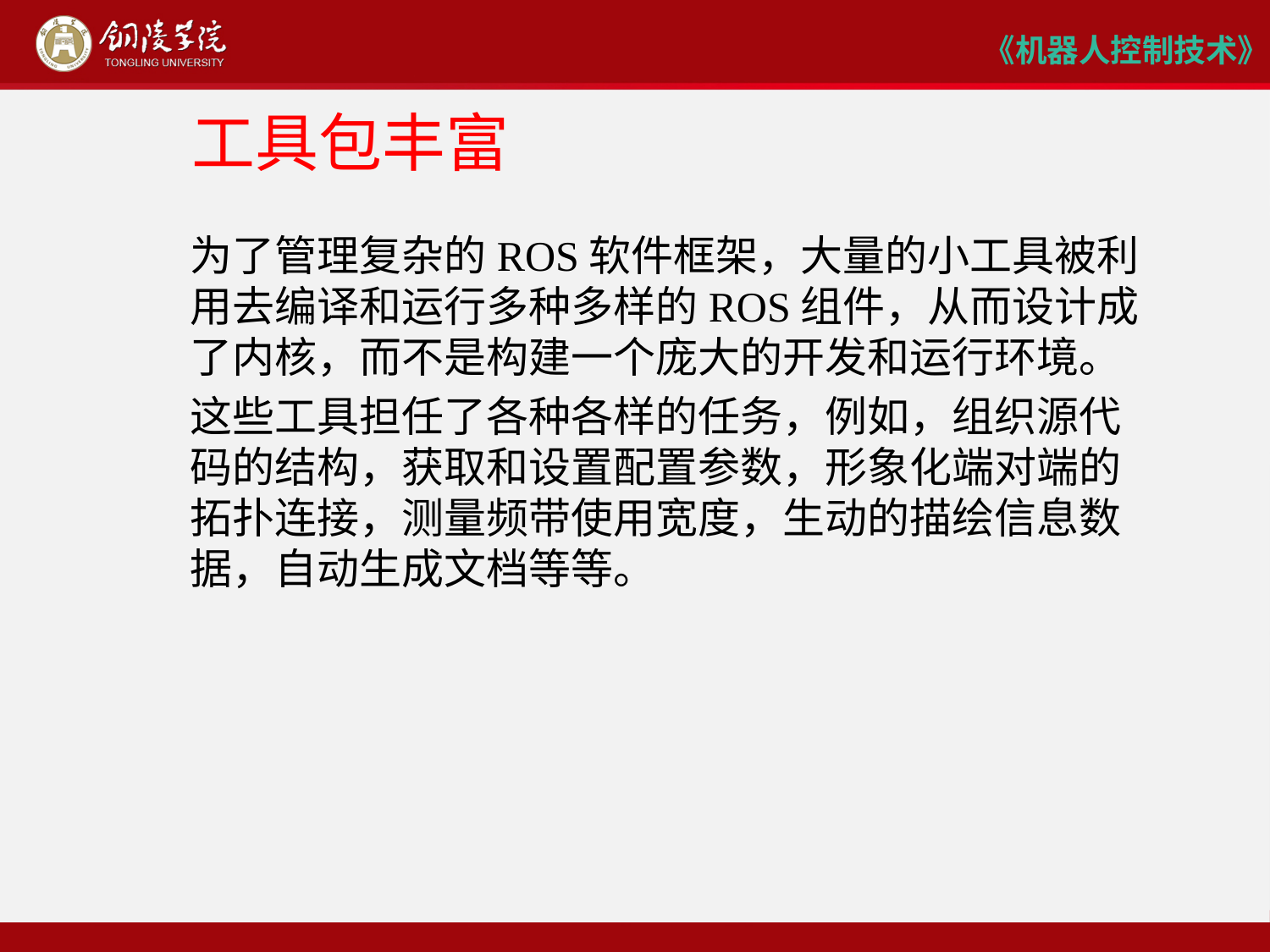

# 工具包丰富
为了管理复杂的ROS软件框架，大量的小工具被利用去编译和运行多种多样的ROS组件，从而设计成了内核，而不是构建一个庞大的开发和运行环境。
这些工具担任了各种各样的任务，例如，组织源代码的结构，获取和设置配置参数，形象化端对端的拓扑连接，测量频带使用宽度，生动的描绘信息数据，自动生成文档等等。